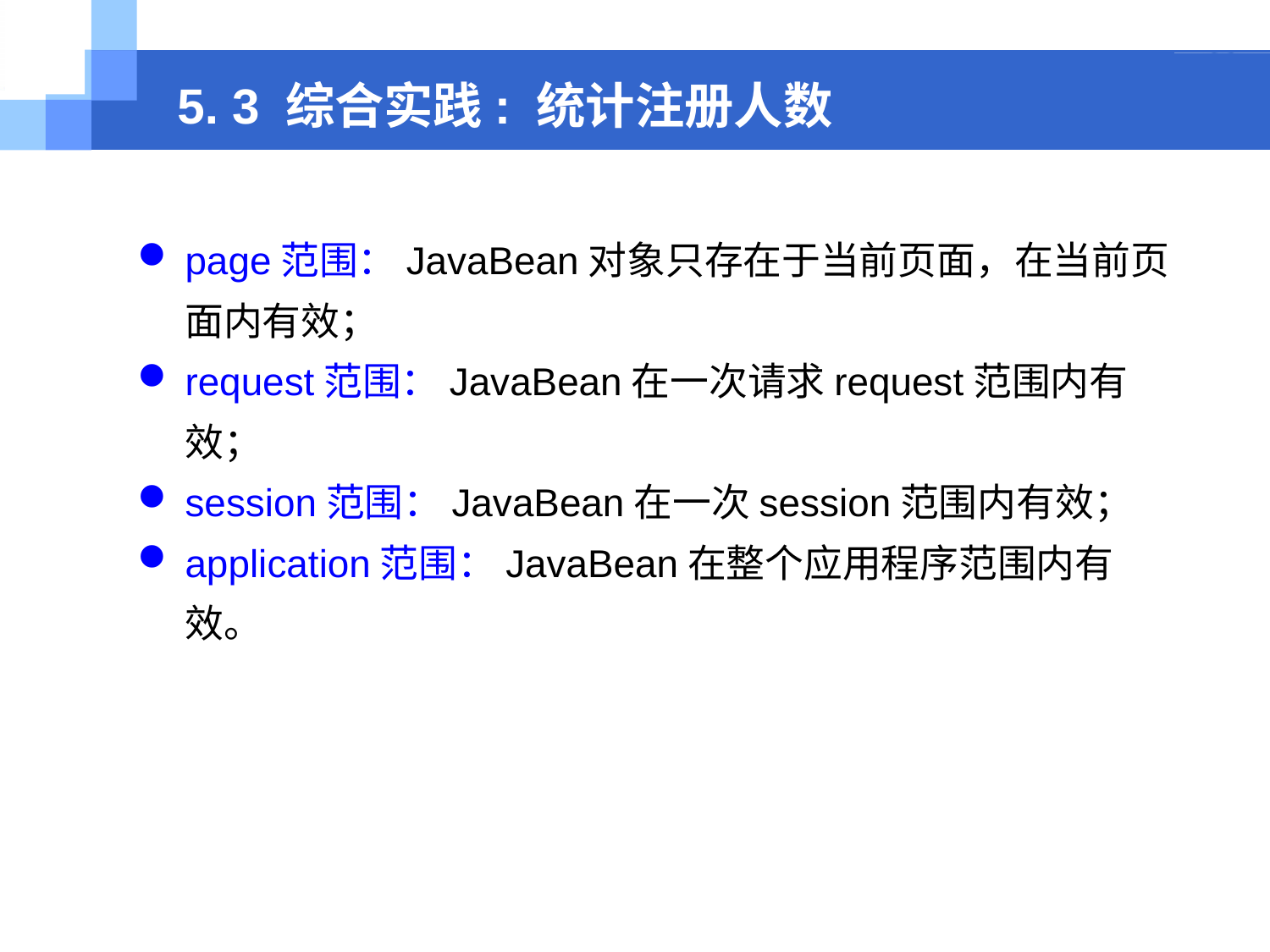

5. 3 综合实践: 统计注册人数
page范围：JavaBean对象只存在于当前页面，在当前页面内有效；
request范围：JavaBean在一次请求request范围内有效；
session范围：JavaBean在一次session范围内有效；
application范围：JavaBean在整个应用程序范围内有效。